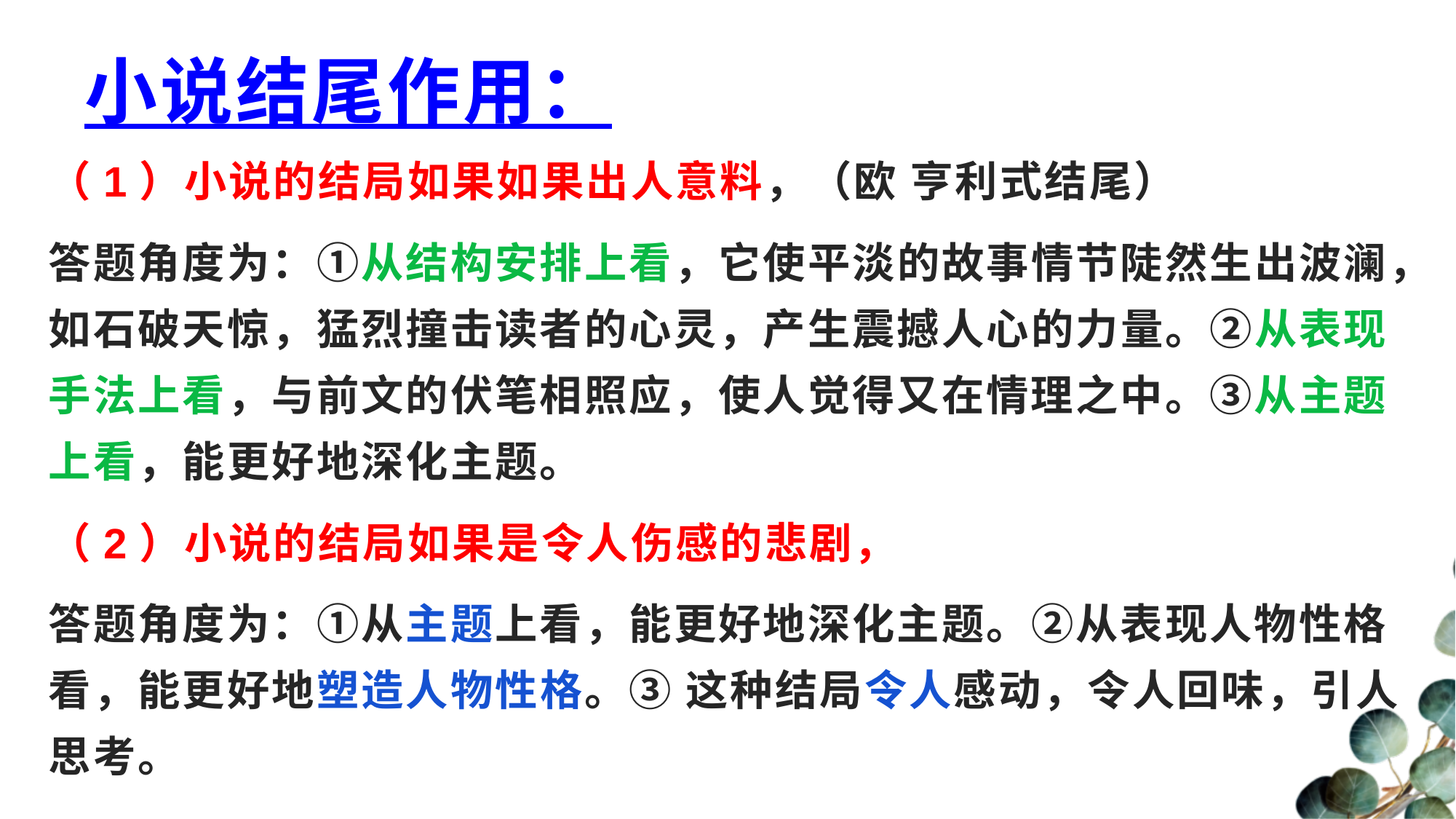

# 小说结尾作用：
（1）小说的结局如果如果出人意料，（欧 亨利式结尾）
答题角度为：①从结构安排上看，它使平淡的故事情节陡然生出波澜，如石破天惊，猛烈撞击读者的心灵，产生震撼人心的力量。②从表现手法上看，与前文的伏笔相照应，使人觉得又在情理之中。③从主题上看，能更好地深化主题。
（2）小说的结局如果是令人伤感的悲剧，
答题角度为：①从主题上看，能更好地深化主题。②从表现人物性格看，能更好地塑造人物性格。③ 这种结局令人感动，令人回味，引人思考。